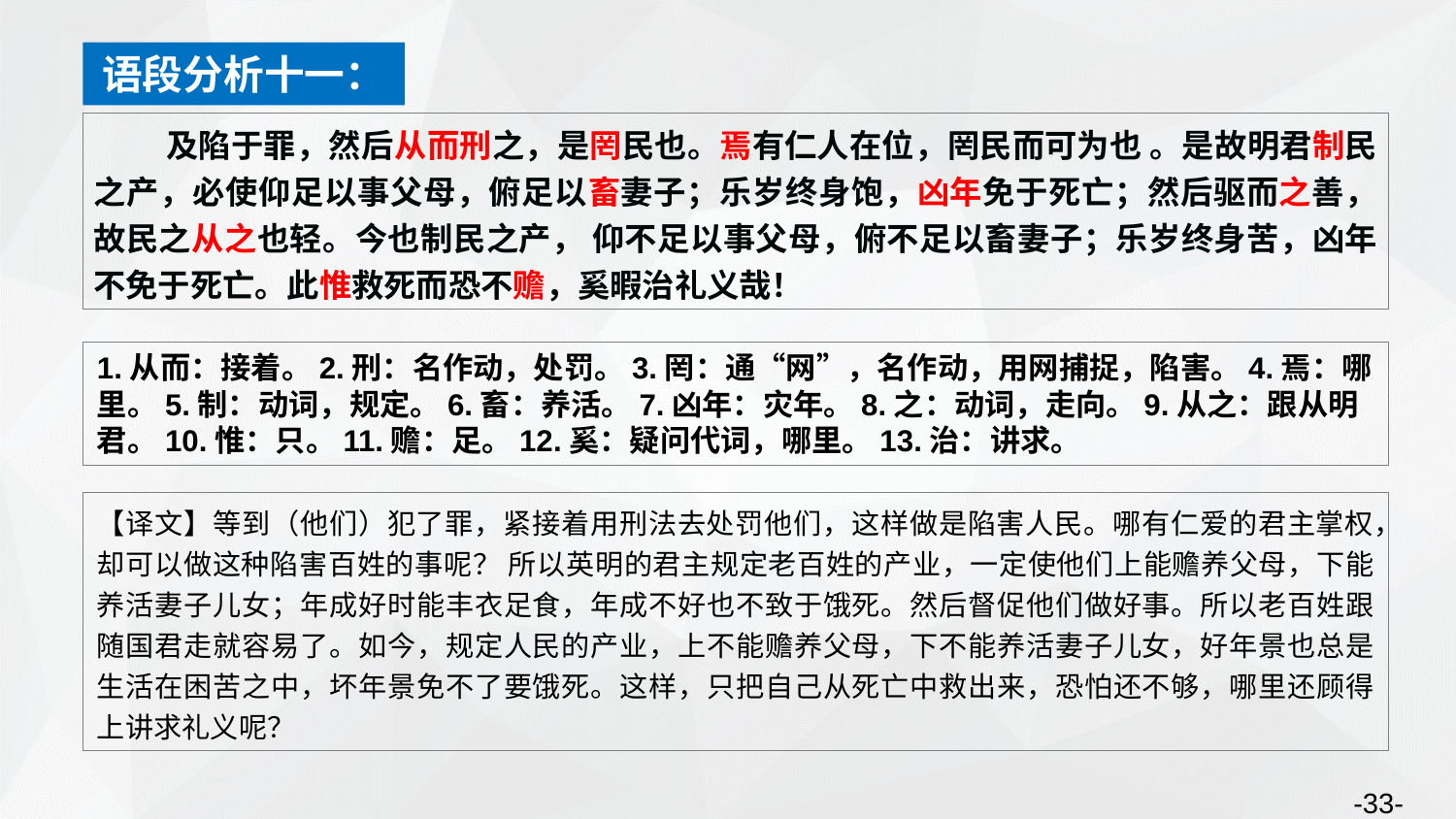

语段分析十一：
及陷于罪，然后从而刑之，是罔民也。焉有仁人在位，罔民而可为也 。是故明君制民之产，必使仰足以事父母，俯足以畜妻子；乐岁终身饱，凶年免于死亡；然后驱而之善，故民之从之也轻。今也制民之产， 仰不足以事父母，俯不足以畜妻子；乐岁终身苦，凶年不免于死亡。此惟救死而恐不赡，奚暇治礼义哉！
1.从而：接着。2.刑：名作动，处罚。3.罔：通“网”，名作动，用网捕捉，陷害。4.焉：哪里。5.制：动词，规定。6.畜：养活。7.凶年：灾年。8.之：动词，走向。9.从之：跟从明君。10.惟：只。11.赡：足。12.奚：疑问代词，哪里。13.治：讲求。
【译文】等到（他们）犯了罪，紧接着用刑法去处罚他们，这样做是陷害人民。哪有仁爱的君主掌权，却可以做这种陷害百姓的事呢？ 所以英明的君主规定老百姓的产业，一定使他们上能赡养父母，下能养活妻子儿女；年成好时能丰衣足食，年成不好也不致于饿死。然后督促他们做好事。所以老百姓跟随国君走就容易了。如今，规定人民的产业，上不能赡养父母，下不能养活妻子儿女，好年景也总是生活在困苦之中，坏年景免不了要饿死。这样，只把自己从死亡中救出来，恐怕还不够，哪里还顾得上讲求礼义呢？
-33-